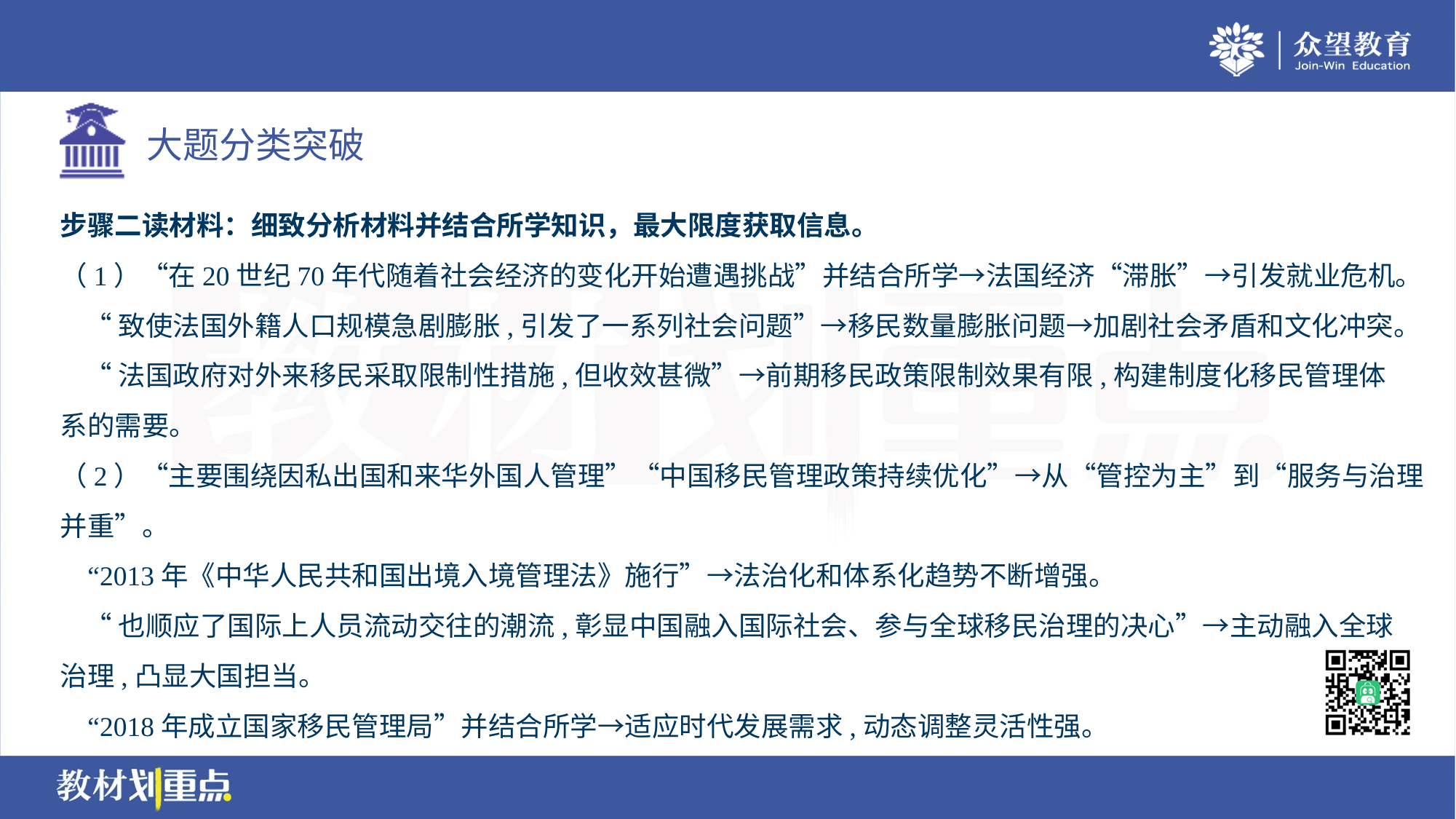

步骤二读材料：细致分析材料并结合所学知识，最大限度获取信息。
（1）“在20世纪70年代随着社会经济的变化开始遭遇挑战”并结合所学→法国经济“滞胀”→引发就业危机。
    “致使法国外籍人口规模急剧膨胀,引发了一系列社会问题”→移民数量膨胀问题→加剧社会矛盾和文化冲突。
    “法国政府对外来移民采取限制性措施,但收效甚微”→前期移民政策限制效果有限,构建制度化移民管理体
系的需要。
（2）“主要围绕因私出国和来华外国人管理”“中国移民管理政策持续优化”→从“管控为主”到“服务与治理
并重”。
    “2013年《中华人民共和国出境入境管理法》施行”→法治化和体系化趋势不断增强。
    “也顺应了国际上人员流动交往的潮流,彰显中国融入国际社会、参与全球移民治理的决心”→主动融入全球
治理,凸显大国担当。
    “2018年成立国家移民管理局”并结合所学→适应时代发展需求,动态调整灵活性强。